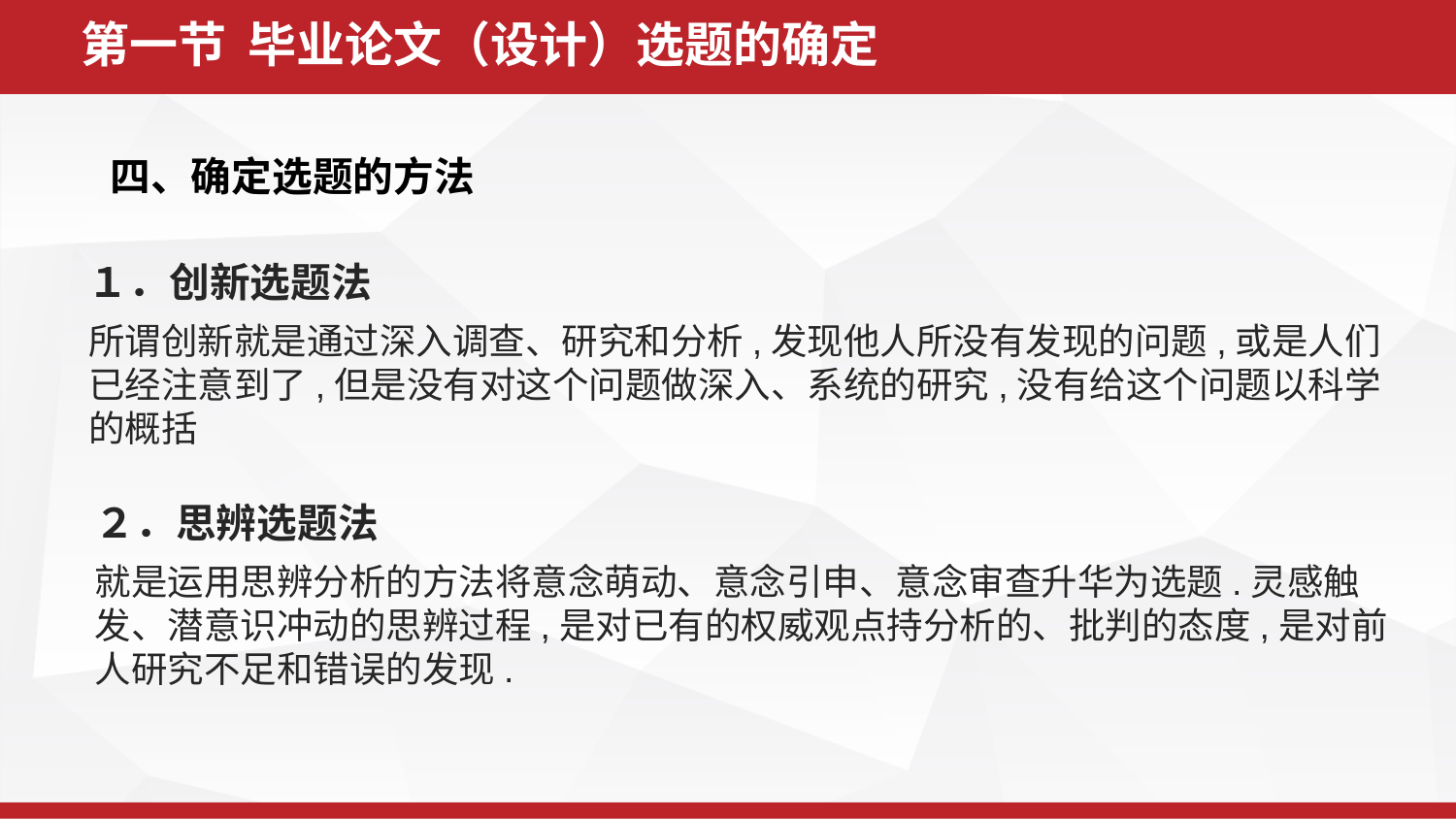

第一节  毕业论文（设计）选题的确定
 四、确定选题的方法
１．创新选题法
所谓创新就是通过深入调查、研究和分析,发现他人所没有发现的问题,或是人们已经注意到了,但是没有对这个问题做深入、系统的研究,没有给这个问题以科学的概括
２．思辨选题法
就是运用思辨分析的方法将意念萌动、意念引申、意念审查升华为选题.灵感触发、潜意识冲动的思辨过程,是对已有的权威观点持分析的、批判的态度,是对前人研究不足和错误的发现.